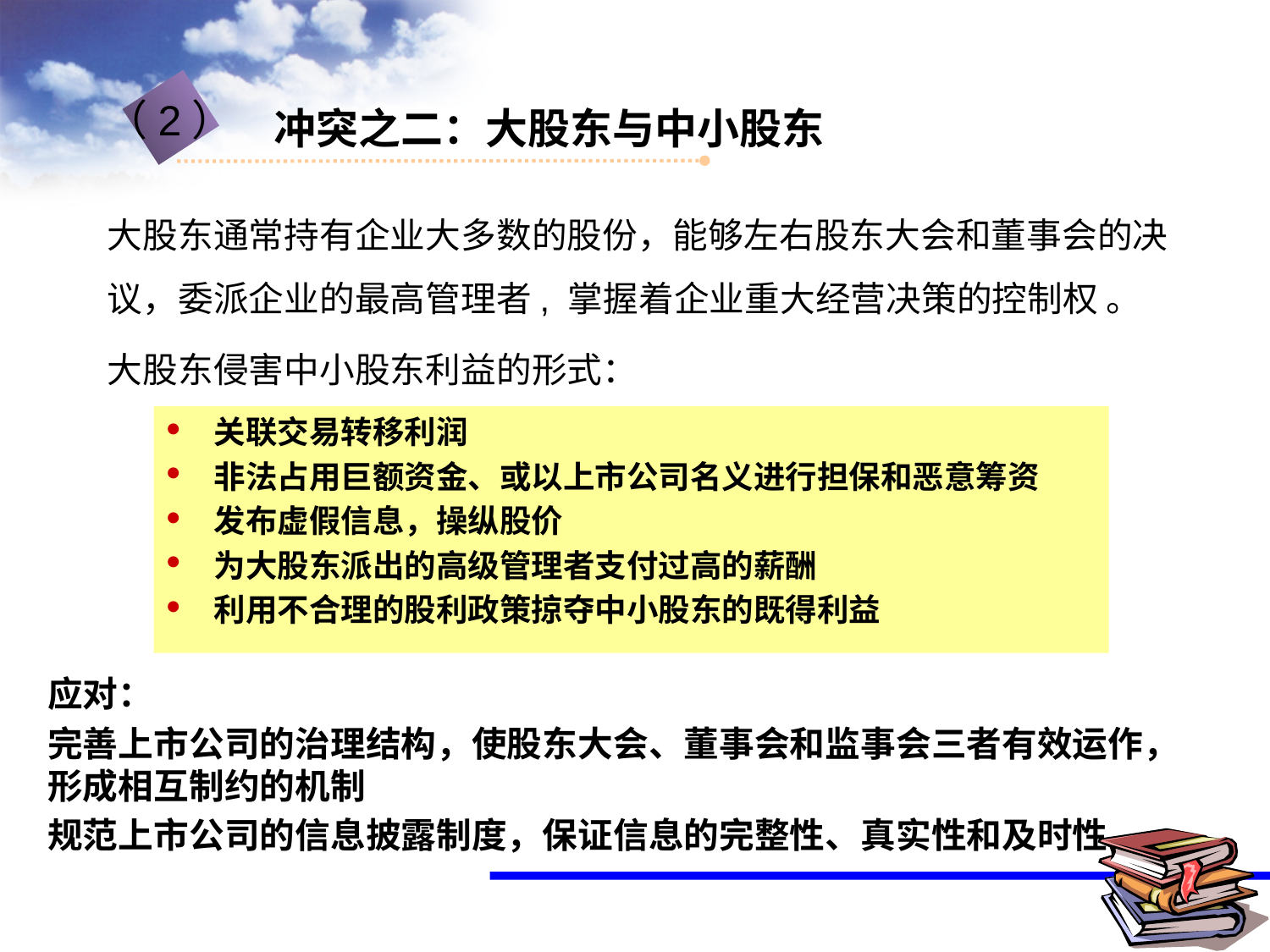

（2）
冲突之二：大股东与中小股东

大股东通常持有企业大多数的股份，能够左右股东大会和董事会的决议，委派企业的最高管理者, 掌握着企业重大经营决策的控制权 。
大股东侵害中小股东利益的形式：

关联交易转移利润
非法占用巨额资金、或以上市公司名义进行担保和恶意筹资
发布虚假信息，操纵股价
为大股东派出的高级管理者支付过高的薪酬
利用不合理的股利政策掠夺中小股东的既得利益

应对：
完善上市公司的治理结构，使股东大会、董事会和监事会三者有效运作，形成相互制约的机制
规范上市公司的信息披露制度，保证信息的完整性、真实性和及时性